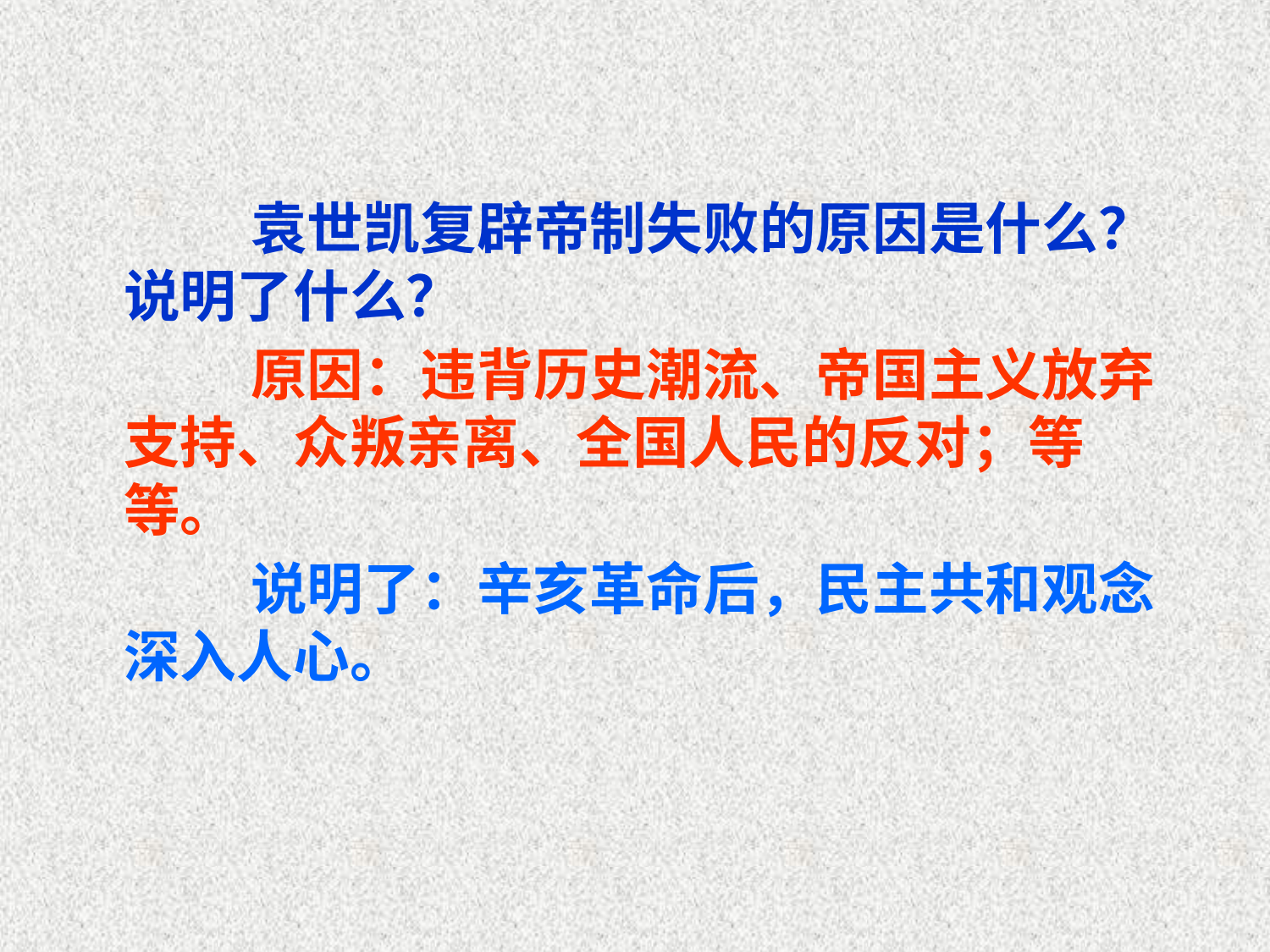

袁世凯复辟帝制失败的原因是什么？说明了什么？
		原因：违背历史潮流、帝国主义放弃支持、众叛亲离、全国人民的反对；等等。
		说明了：辛亥革命后，民主共和观念深入人心。